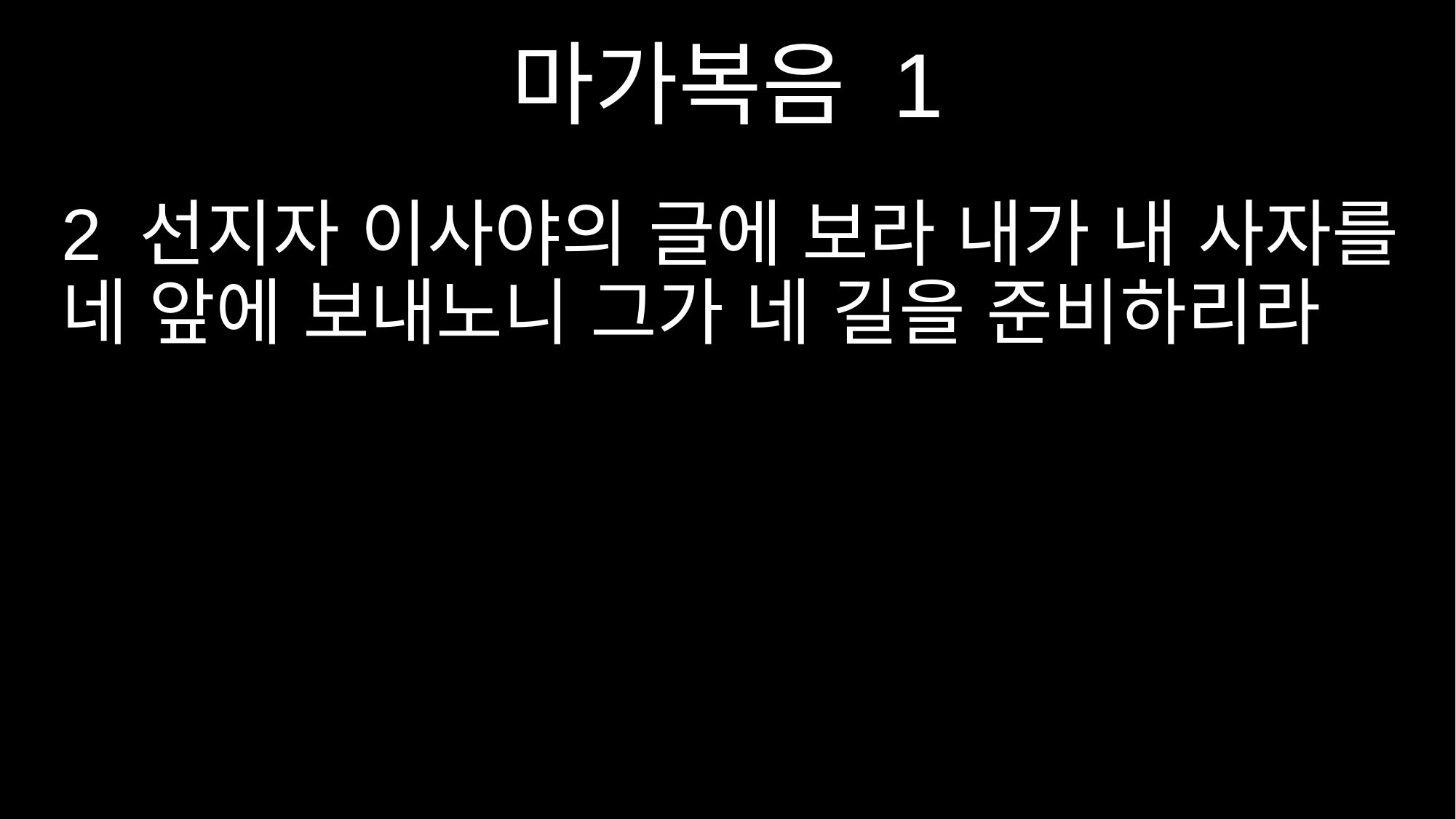

마가복음 1
2 선지자 이사야의 글에 보라 내가 내 사자를 네 앞에 보내노니 그가 네 길을 준비하리라